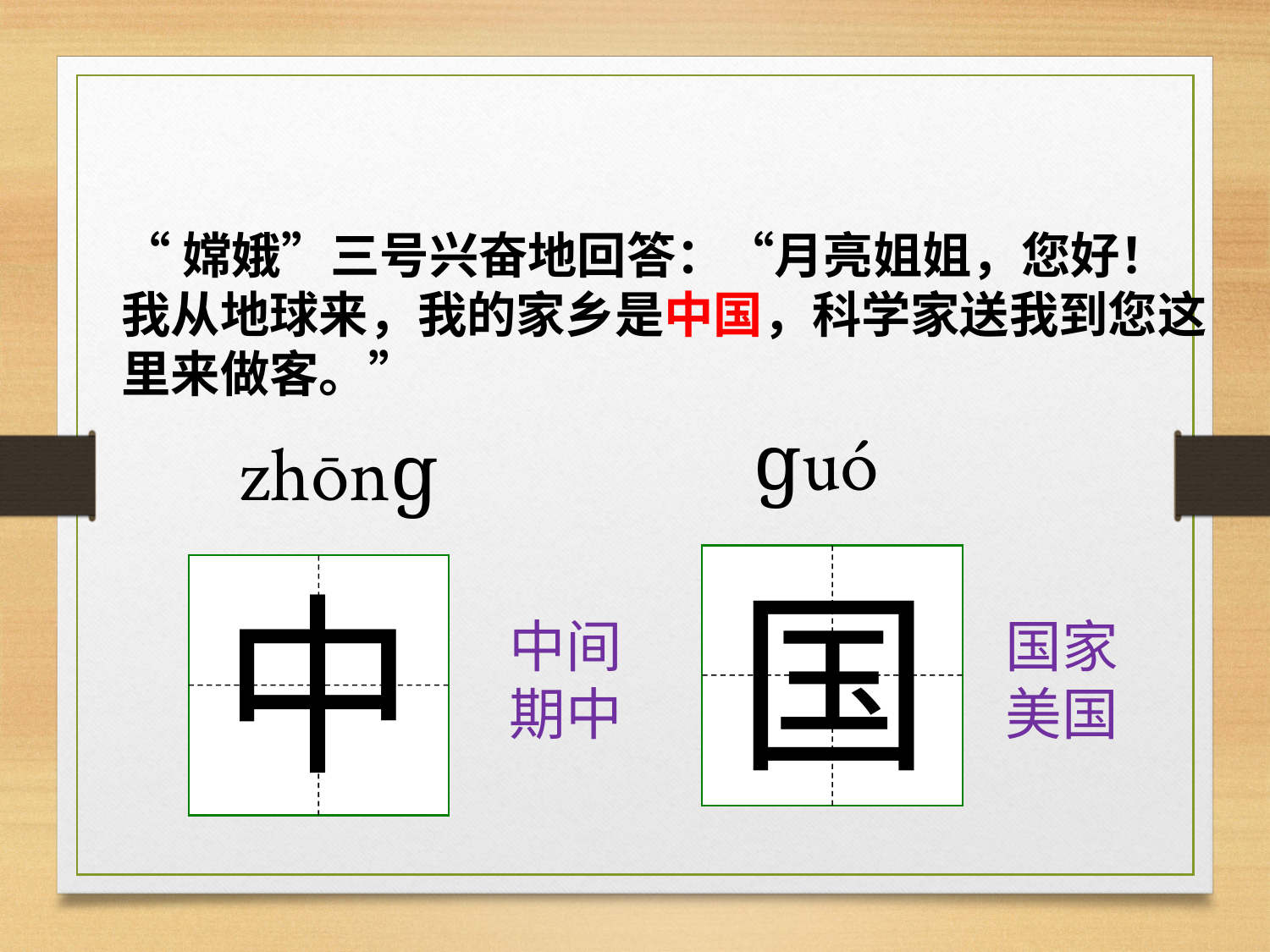

#
“嫦娥”三号兴奋地回答：“月亮姐姐，您好！我从地球来，我的家乡是中国，科学家送我到您这里来做客。”

ɡuó
zhōnɡ

国

中
中间
期中
国家
美国